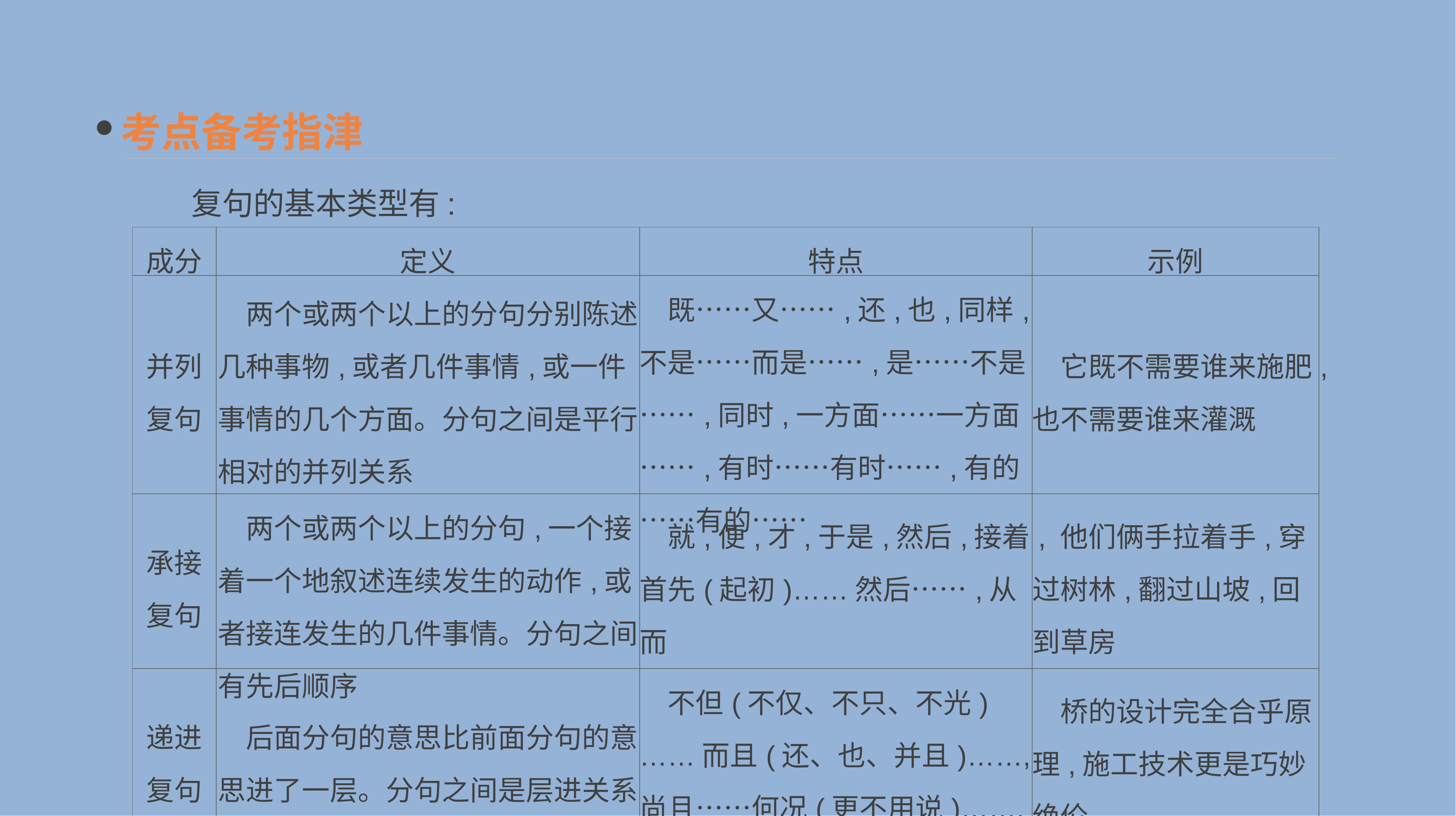

考点备考指津

　　复句的基本类型有:
| 成分 | 定义 | 特点 | 示例 |
| --- | --- | --- | --- |
| 并列复句 | 两个或两个以上的分句分别陈述几种事物,或者几件事情,或一件事情的几个方面。分句之间是平行相对的并列关系 | 既……又……,还,也,同样,不是……而是……,是……不是……,同时,一方面……一方面……,有时……有时……,有的……有的…… | 它既不需要谁来施肥,也不需要谁来灌溉 |
| 承接复句 | 两个或两个以上的分句,一个接着一个地叙述连续发生的动作,或者接连发生的几件事情。分句之间有先后顺序 | 就,便,才,于是,然后,接着,首先(起初)……然后……,从而 | 他们俩手拉着手,穿过树林,翻过山坡,回到草房 |
| 递进复句 | 后面分句的意思比前面分句的意思进了一层。分句之间是层进关系 | 不但(不仅、不只、不光)……而且(还、也、并且)……,尚且……何况(更不用说)……,况且 | 桥的设计完全合乎原理,施工技术更是巧妙绝伦 |